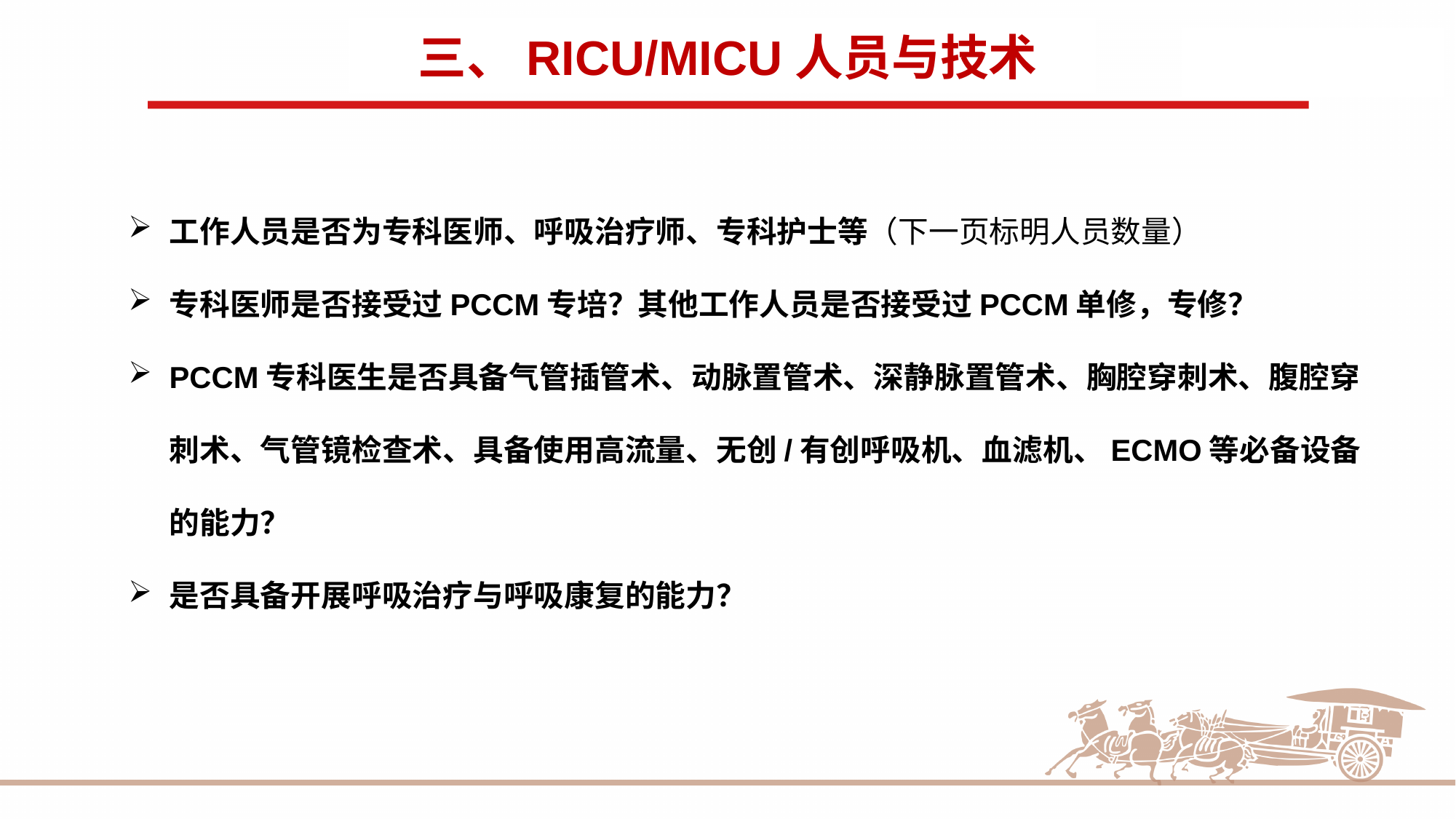

三、RICU/MICU人员与技术
工作人员是否为专科医师、呼吸治疗师、专科护士等（下一页标明人员数量）
专科医师是否接受过PCCM专培？其他工作人员是否接受过PCCM单修，专修？
PCCM专科医生是否具备气管插管术、动脉置管术、深静脉置管术、胸腔穿刺术、腹腔穿刺术、气管镜检查术、具备使用高流量、无创/有创呼吸机、血滤机、ECMO等必备设备的能力？
是否具备开展呼吸治疗与呼吸康复的能力？